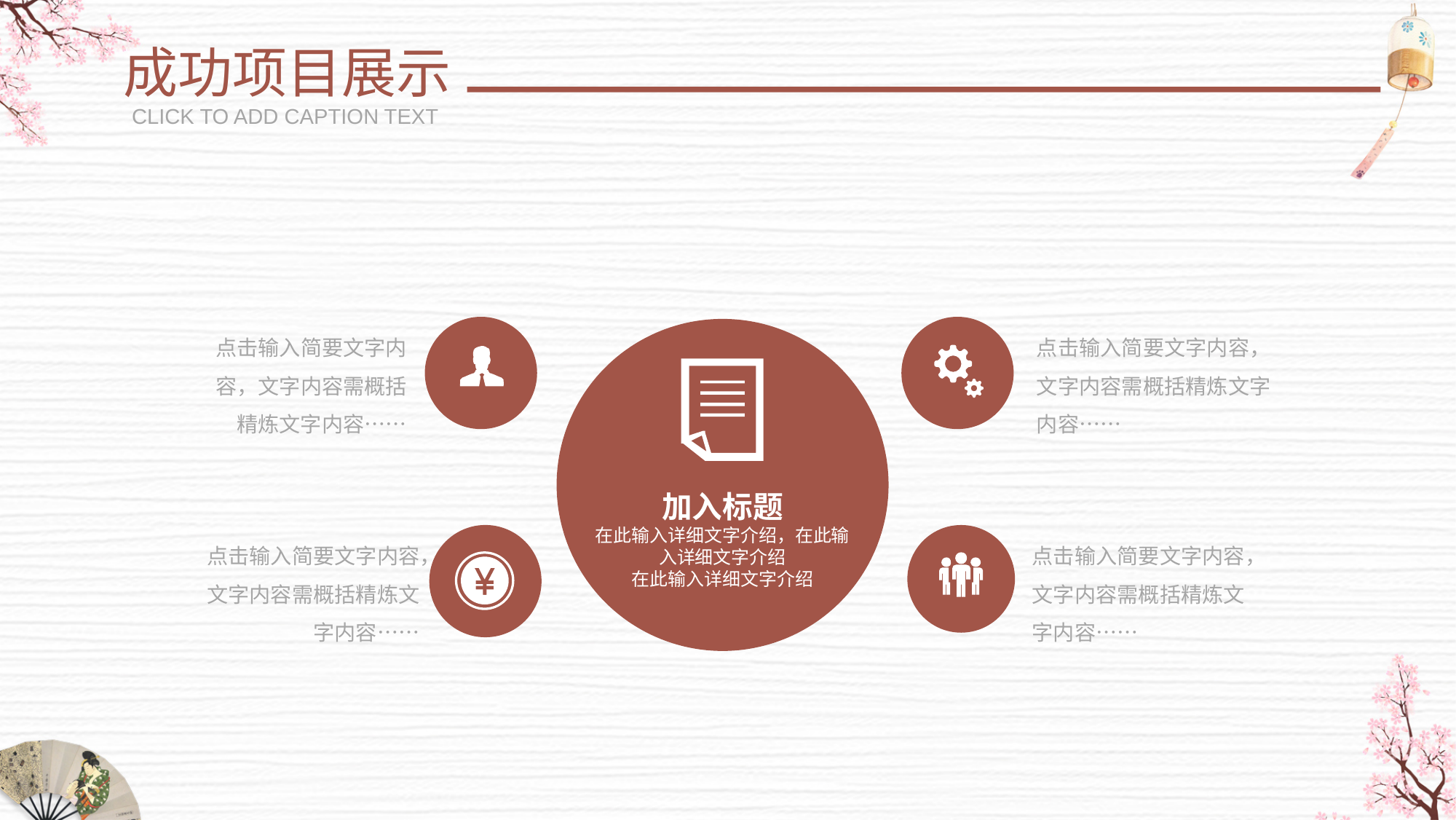

成功项目展示

CLICK TO ADD CAPTION TEXT
点击输入简要文字内容，文字内容需概括精炼文字内容……

点击输入简要文字内容，文字内容需概括精炼文字内容……

加入标题
在此输入详细文字介绍，在此输入详细文字介绍
在此输入详细文字介绍

点击输入简要文字内容，文字内容需概括精炼文字内容……

点击输入简要文字内容，文字内容需概括精炼文字内容……